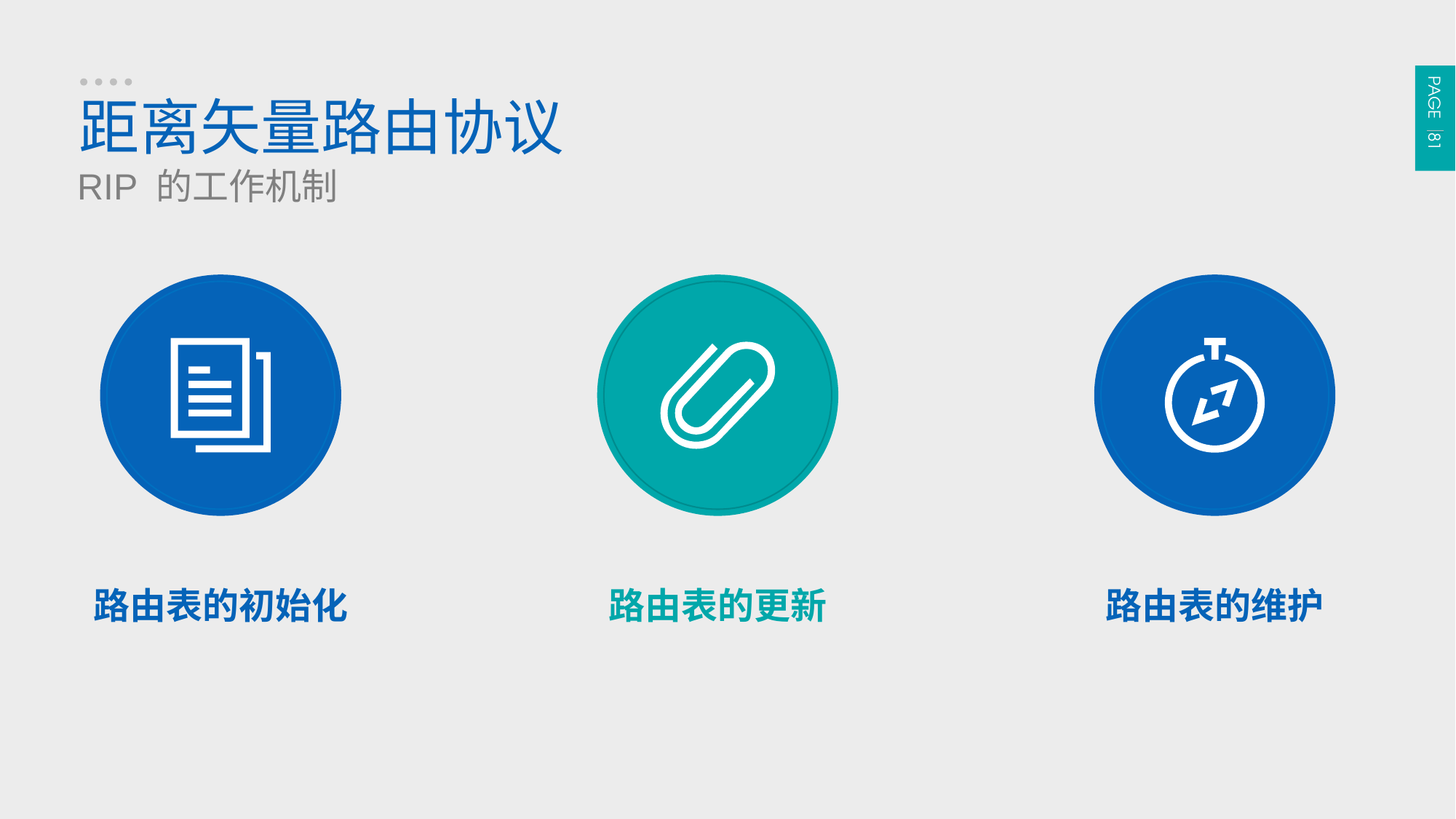

PAGE   81
距离矢量路由协议
RIP 的工作机制

路由表的初始化

路由表的更新

路由表的维护